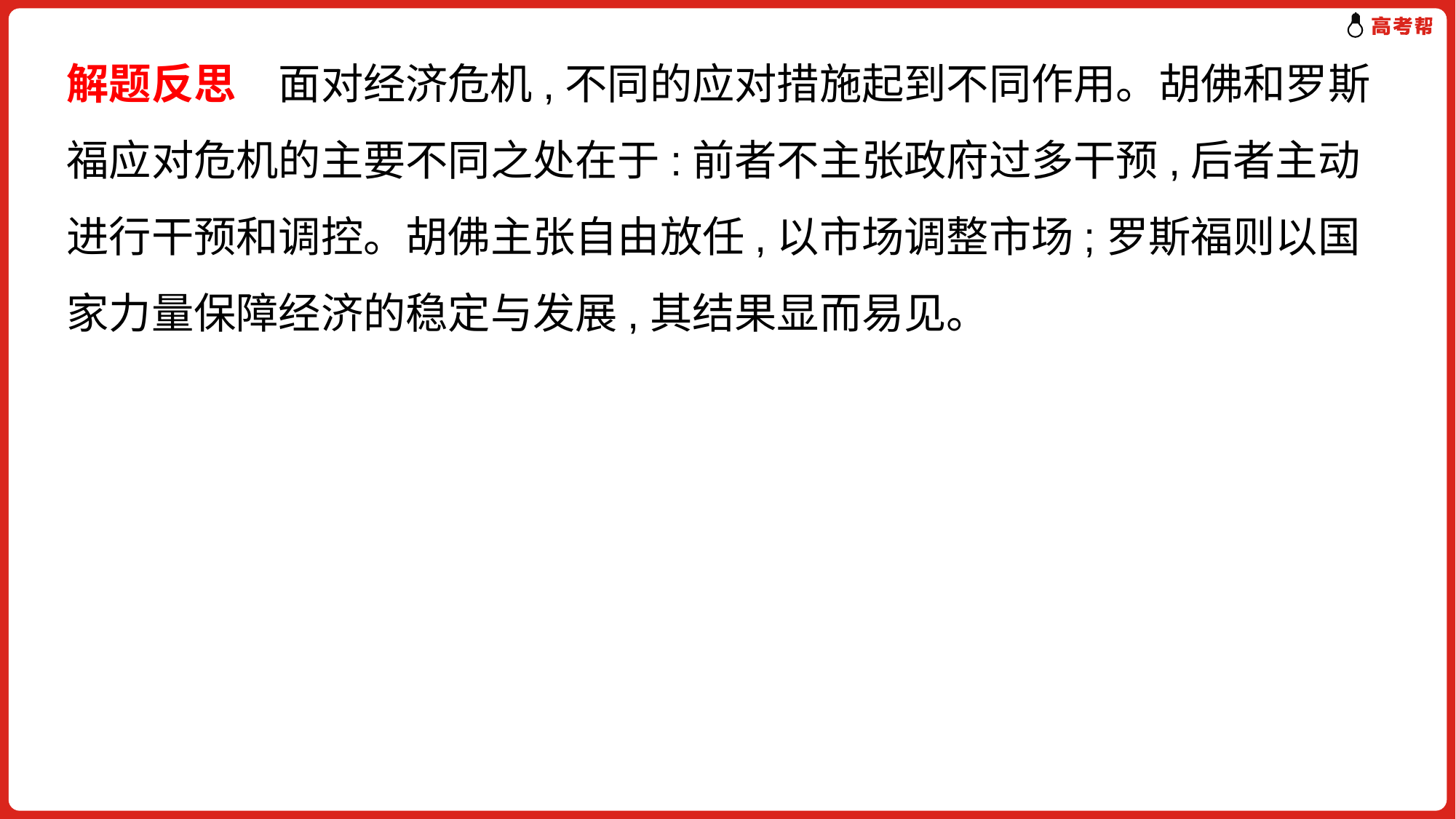

解题反思　面对经济危机,不同的应对措施起到不同作用。胡佛和罗斯福应对危机的主要不同之处在于:前者不主张政府过多干预,后者主动进行干预和调控。胡佛主张自由放任,以市场调整市场;罗斯福则以国家力量保障经济的稳定与发展,其结果显而易见。